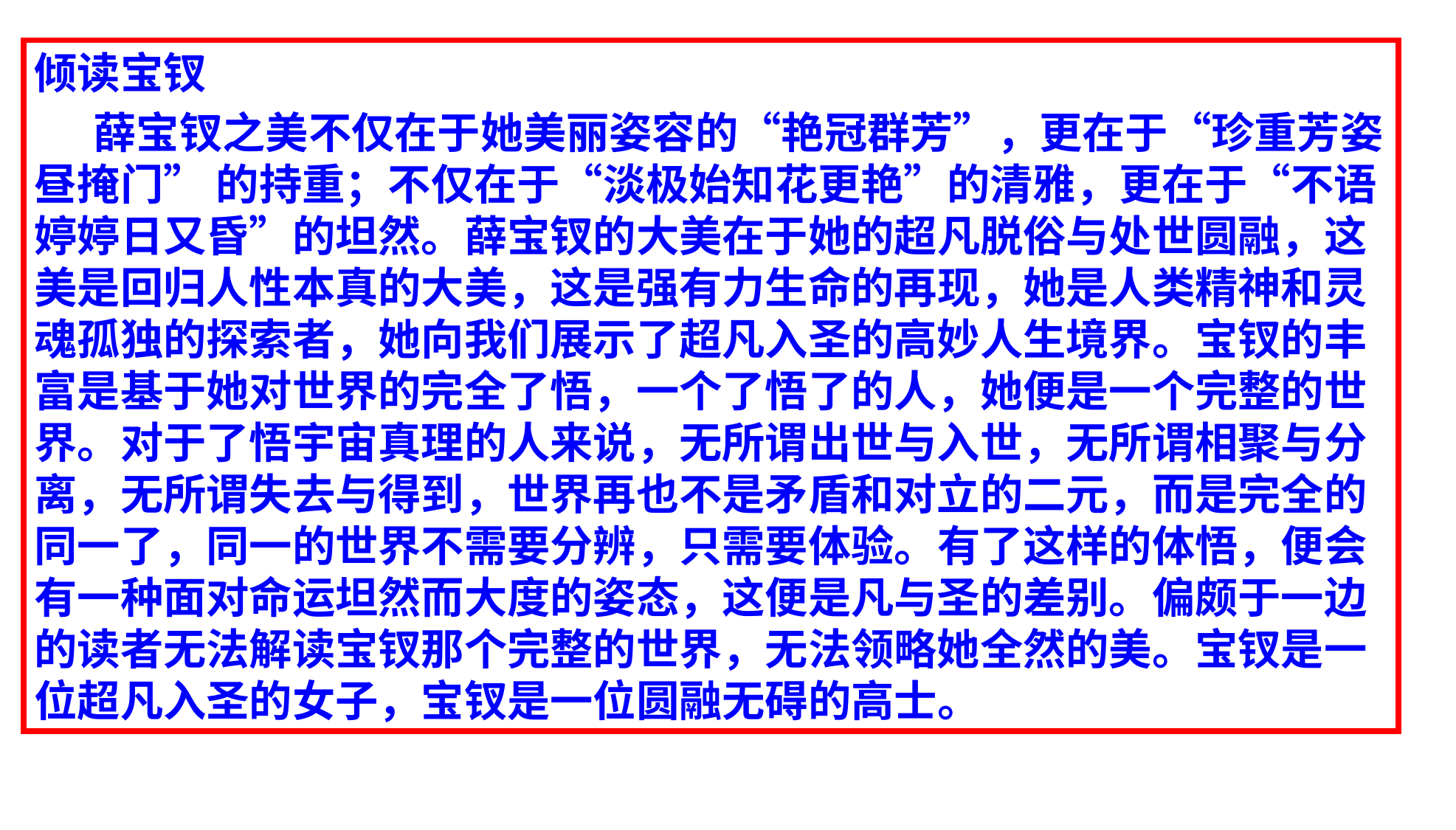

倾读宝钗
     薛宝钗之美不仅在于她美丽姿容的“艳冠群芳”，更在于“珍重芳姿 昼掩门” 的持重；不仅在于“淡极始知花更艳”的清雅，更在于“不语婷婷日又昏”的坦然。薛宝钗的大美在于她的超凡脱俗与处世圆融，这美是回归人性本真的大美，这是强有力生命的再现，她是人类精神和灵魂孤独的探索者，她向我们展示了超凡入圣的高妙人生境界。宝钗的丰富是基于她对世界的完全了悟，一个了悟了的人，她便是一个完整的世界。对于了悟宇宙真理的人来说，无所谓出世与入世，无所谓相聚与分离，无所谓失去与得到，世界再也不是矛盾和对立的二元，而是完全的同一了，同一的世界不需要分辨，只需要体验。有了这样的体悟，便会有一种面对命运坦然而大度的姿态，这便是凡与圣的差别。偏颇于一边的读者无法解读宝钗那个完整的世界，无法领略她全然的美。宝钗是一位超凡入圣的女子，宝钗是一位圆融无碍的高士。